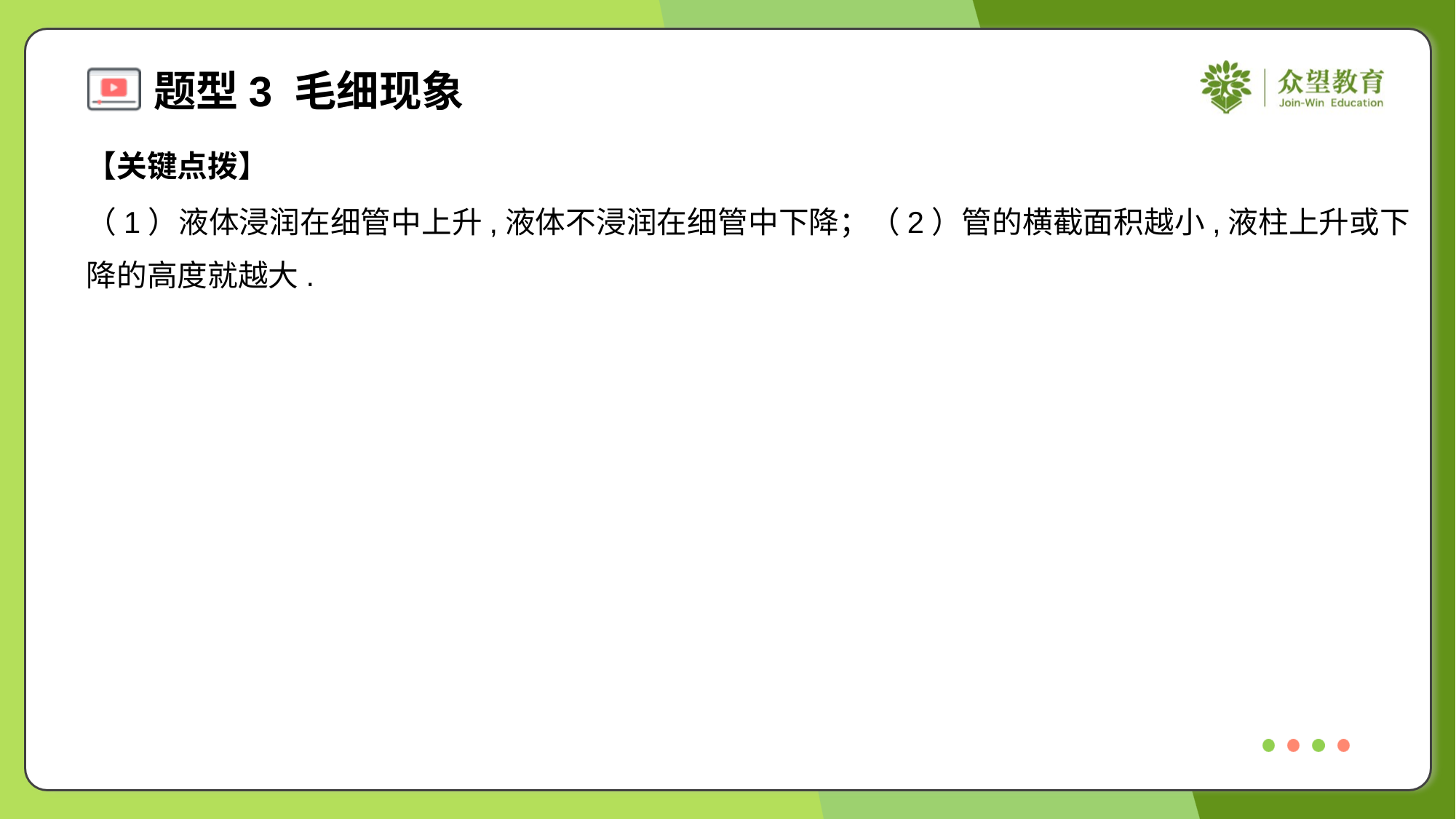

【关键点拨】
（1）液体浸润在细管中上升,液体不浸润在细管中下降；（2）管的横截面积越小,液柱上升或下
降的高度就越大.